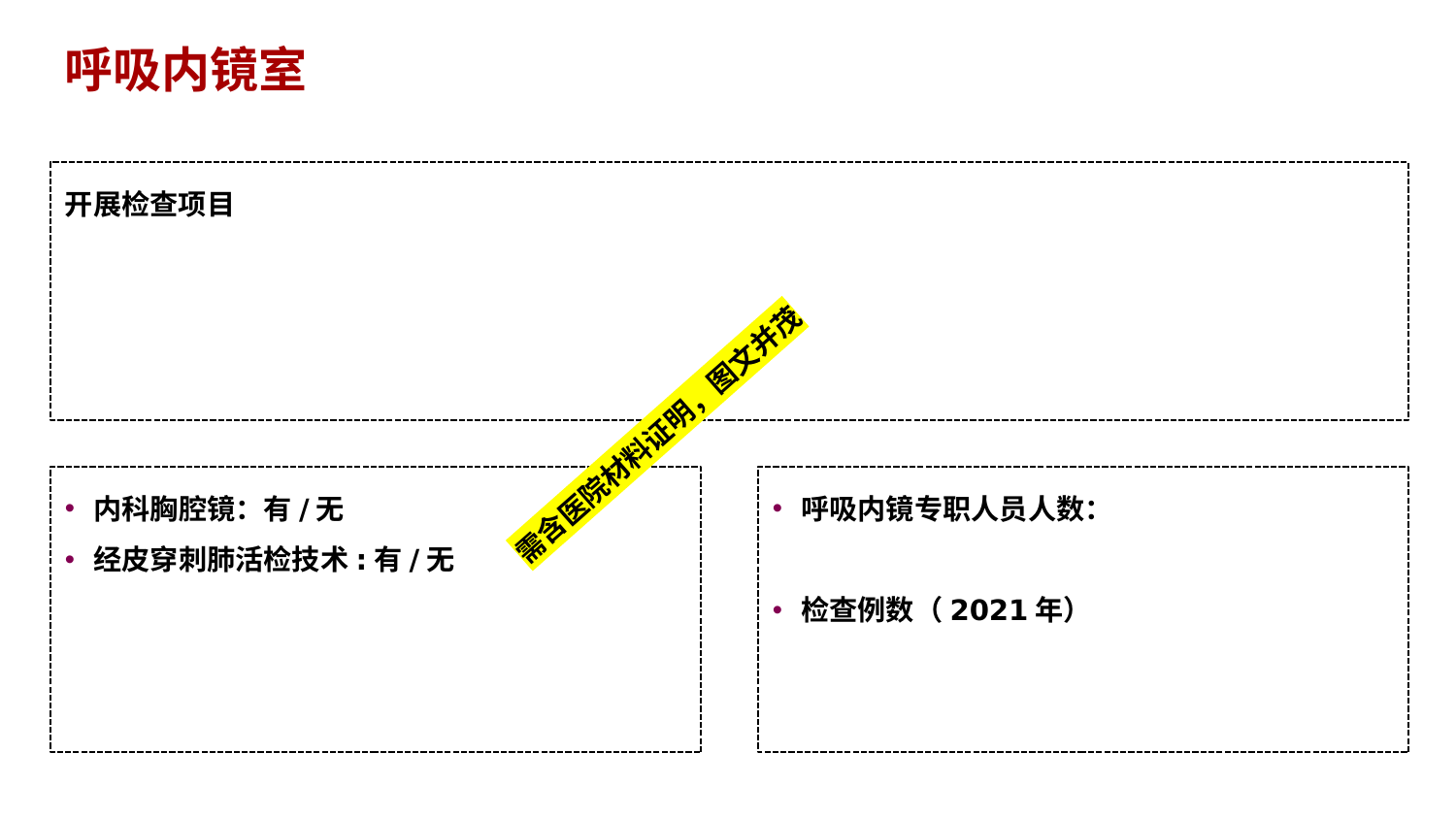

# 呼吸内镜室
开展检查项目
需含医院材料证明，图文并茂
呼吸内镜专职人员人数：

检查例数（2021年）
内科胸腔镜：有/无
经皮穿刺肺活检技术:有/无